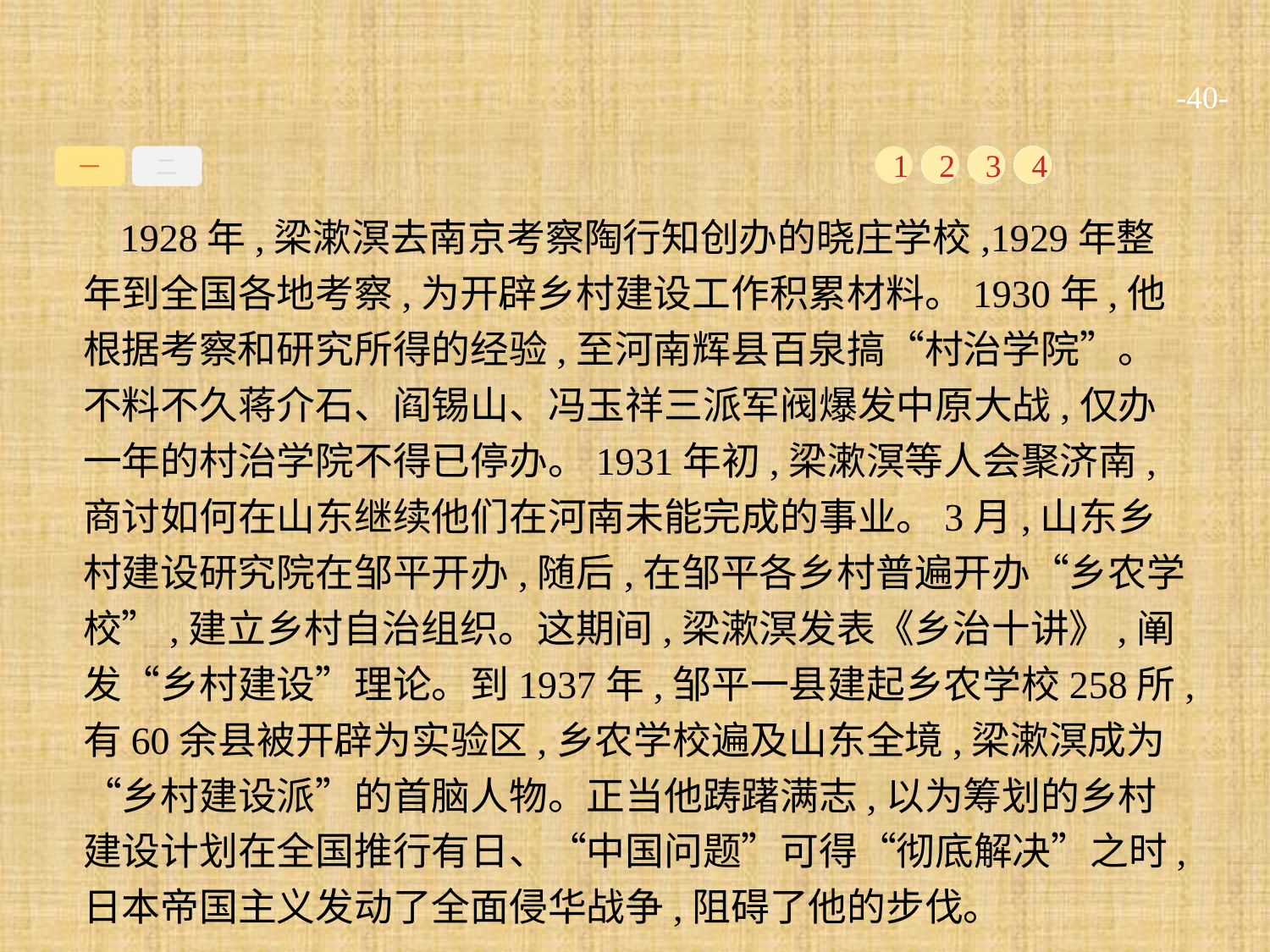

-40-
一
二
1
2
3
4
1928年,梁漱溟去南京考察陶行知创办的晓庄学校,1929年整年到全国各地考察,为开辟乡村建设工作积累材料。1930年,他根据考察和研究所得的经验,至河南辉县百泉搞“村治学院”。不料不久蒋介石、阎锡山、冯玉祥三派军阀爆发中原大战,仅办一年的村治学院不得已停办。1931年初,梁漱溟等人会聚济南,商讨如何在山东继续他们在河南未能完成的事业。3月,山东乡村建设研究院在邹平开办,随后,在邹平各乡村普遍开办“乡农学校”,建立乡村自治组织。这期间,梁漱溟发表《乡治十讲》,阐发“乡村建设”理论。到1937年,邹平一县建起乡农学校258所,有60余县被开辟为实验区,乡农学校遍及山东全境,梁漱溟成为“乡村建设派”的首脑人物。正当他踌躇满志,以为筹划的乡村建设计划在全国推行有日、“中国问题”可得“彻底解决”之时,日本帝国主义发动了全面侵华战争,阻碍了他的步伐。